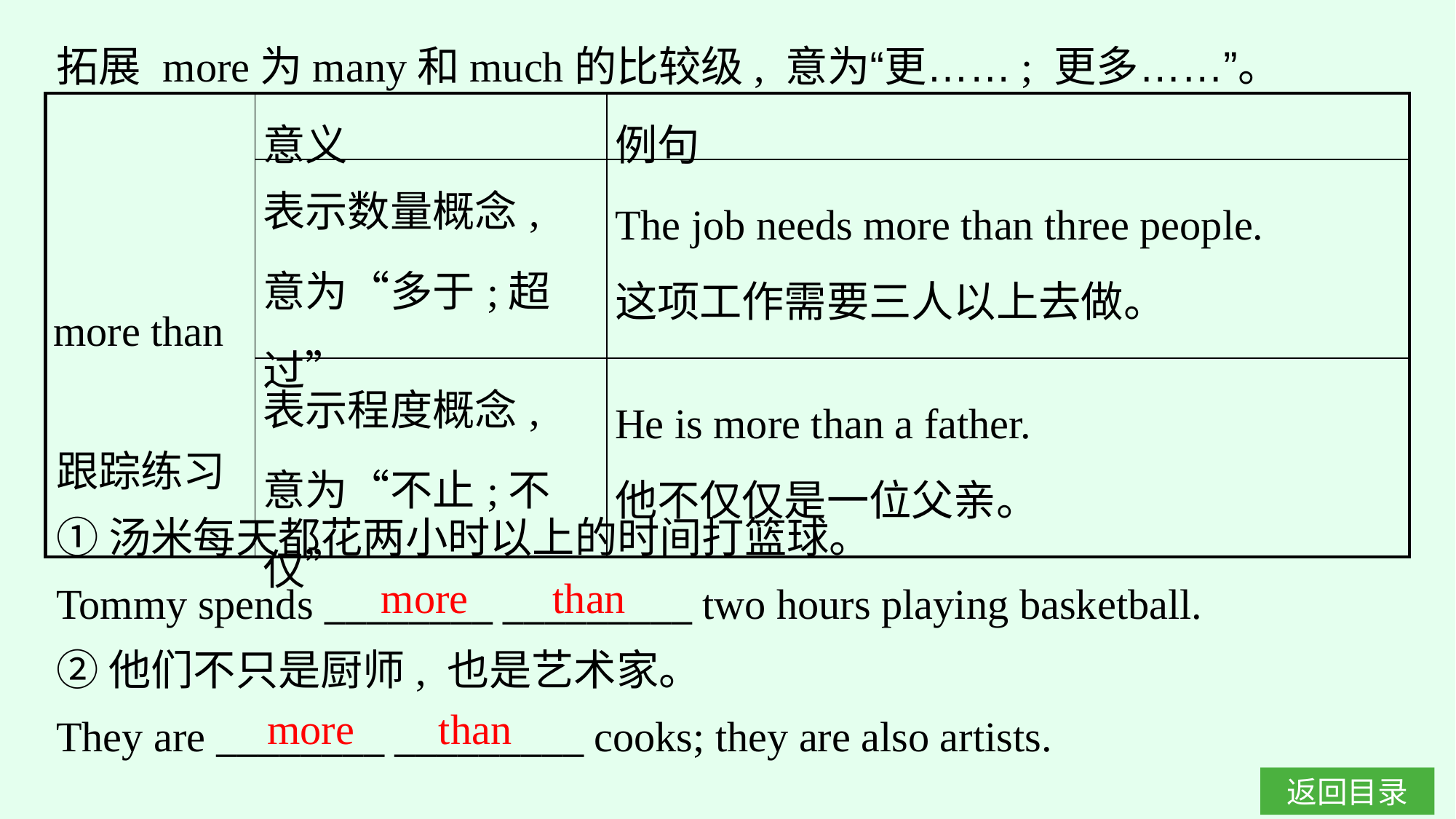

拓展 more为many和much的比较级, 意为“更……; 更多……”。
| more than | 意义 | 例句 |
| --- | --- | --- |
|  | 表示数量概念, 意为“多于;超过” | The job needs more than three people. 这项工作需要三人以上去做。 |
|  | 表示程度概念, 意为“不止;不仅” | He is more than a father. 他不仅仅是一位父亲。 |
跟踪练习
①汤米每天都花两小时以上的时间打篮球。
Tommy spends ________ _________ two hours playing basketball.
②他们不只是厨师, 也是艺术家。
They are ________ _________ cooks; they are also artists.
more        than
more        than